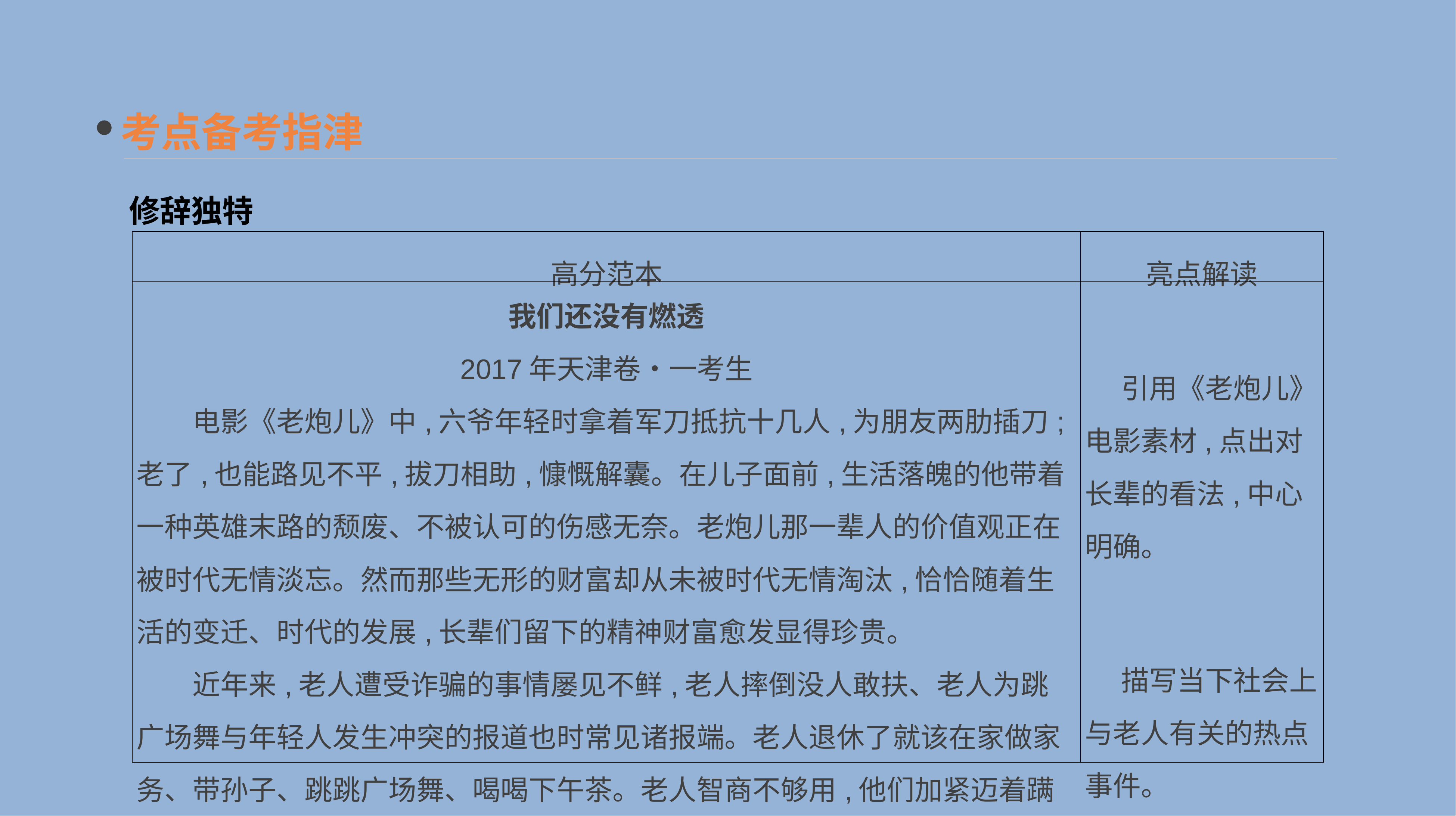

考点备考指津

修辞独特
| 高分范本 | 亮点解读 |
| --- | --- |
| 我们还没有燃透 2017年天津卷•一考生 　　电影《老炮儿》中,六爷年轻时拿着军刀抵抗十几人,为朋友两肋插刀;老了,也能路见不平,拔刀相助,慷慨解囊。在儿子面前,生活落魄的他带着一种英雄末路的颓废、不被认可的伤感无奈。老炮儿那一辈人的价值观正在被时代无情淡忘。然而那些无形的财富却从未被时代无情淘汰,恰恰随着生活的变迁、时代的发展,长辈们留下的精神财富愈发显得珍贵。 　　近年来,老人遭受诈骗的事情屡见不鲜,老人摔倒没人敢扶、老人为跳广场舞与年轻人发生冲突的报道也时常见诸报端。老人退休了就该在家做家务、带孙子、跳跳广场舞、喝喝下午茶。老人智商不够用,他们加紧迈着蹒跚的步 | 引用《老炮儿》电影素材,点出对长辈的看法,中心明确。 　描写当下社会上与老人有关的热点事件。 |